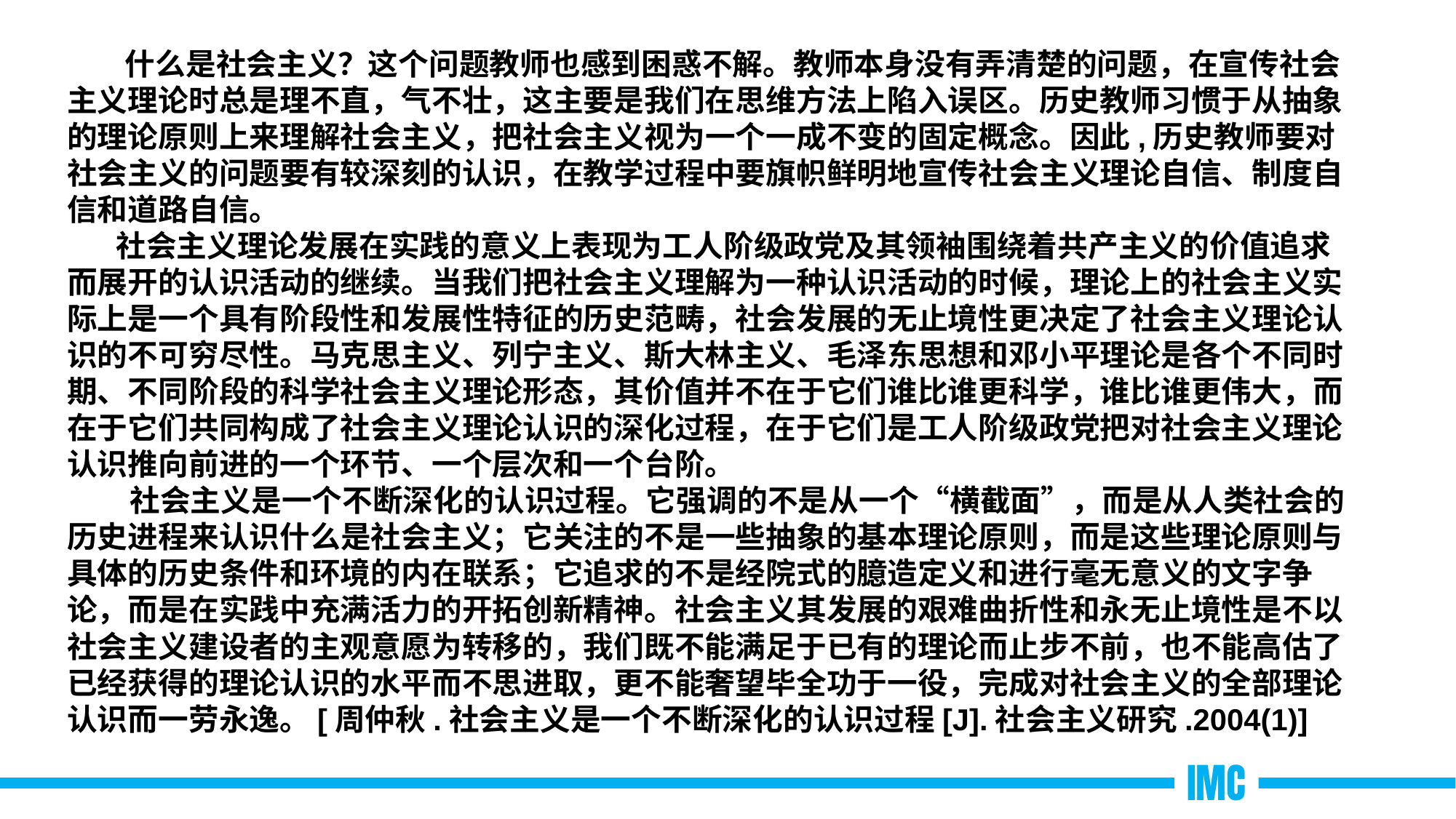

什么是社会主义？这个问题教师也感到困惑不解。教师本身没有弄清楚的问题，在宣传社会主义理论时总是理不直，气不壮，这主要是我们在思维方法上陷入误区。历史教师习惯于从抽象的理论原则上来理解社会主义，把社会主义视为一个一成不变的固定概念。因此,历史教师要对社会主义的问题要有较深刻的认识，在教学过程中要旗帜鲜明地宣传社会主义理论自信、制度自信和道路自信。
      社会主义理论发展在实践的意义上表现为工人阶级政党及其领袖围绕着共产主义的价值追求而展开的认识活动的继续。当我们把社会主义理解为一种认识活动的时候，理论上的社会主义实际上是一个具有阶段性和发展性特征的历史范畴，社会发展的无止境性更决定了社会主义理论认识的不可穷尽性。马克思主义、列宁主义、斯大林主义、毛泽东思想和邓小平理论是各个不同时期、不同阶段的科学社会主义理论形态，其价值并不在于它们谁比谁更科学，谁比谁更伟大，而在于它们共同构成了社会主义理论认识的深化过程，在于它们是工人阶级政党把对社会主义理论认识推向前进的一个环节、一个层次和一个台阶。
        社会主义是一个不断深化的认识过程。它强调的不是从一个“横截面”，而是从人类社会的历史进程来认识什么是社会主义；它关注的不是一些抽象的基本理论原则，而是这些理论原则与具体的历史条件和环境的内在联系；它追求的不是经院式的臆造定义和进行毫无意义的文字争论，而是在实践中充满活力的开拓创新精神。社会主义其发展的艰难曲折性和永无止境性是不以社会主义建设者的主观意愿为转移的，我们既不能满足于已有的理论而止步不前，也不能高估了已经获得的理论认识的水平而不思进取，更不能奢望毕全功于一役，完成对社会主义的全部理论认识而一劳永逸。[周仲秋.社会主义是一个不断深化的认识过程[J].社会主义研究.2004(1)]